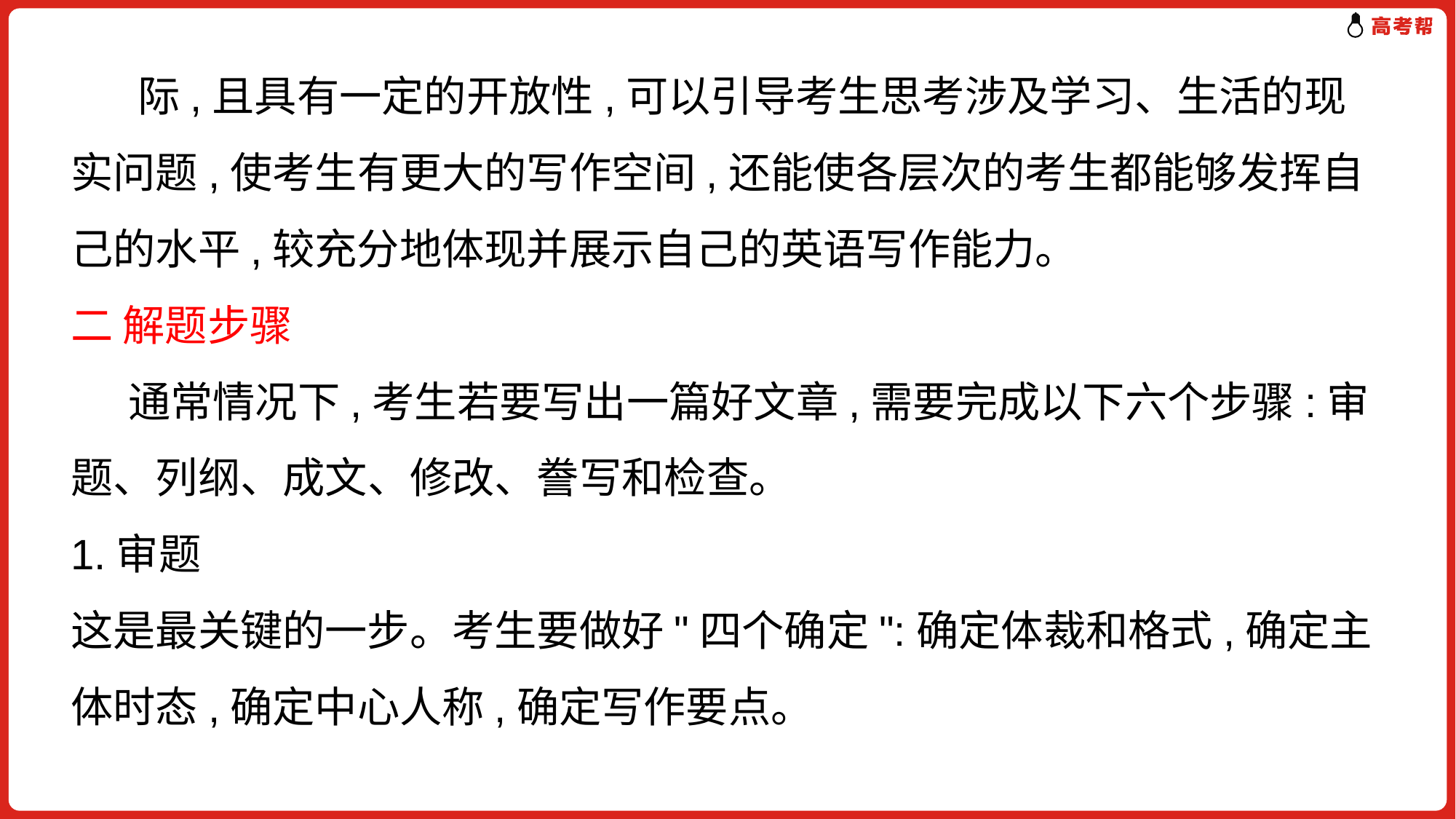

际,且具有一定的开放性,可以引导考生思考涉及学习、生活的现实问题,使考生有更大的写作空间,还能使各层次的考生都能够发挥自己的水平,较充分地体现并展示自己的英语写作能力。
二 解题步骤
     通常情况下,考生若要写出一篇好文章,需要完成以下六个步骤:审题、列纲、成文、修改、誊写和检查。
1.审题
这是最关键的一步。考生要做好"四个确定":确定体裁和格式,确定主体时态,确定中心人称,确定写作要点。